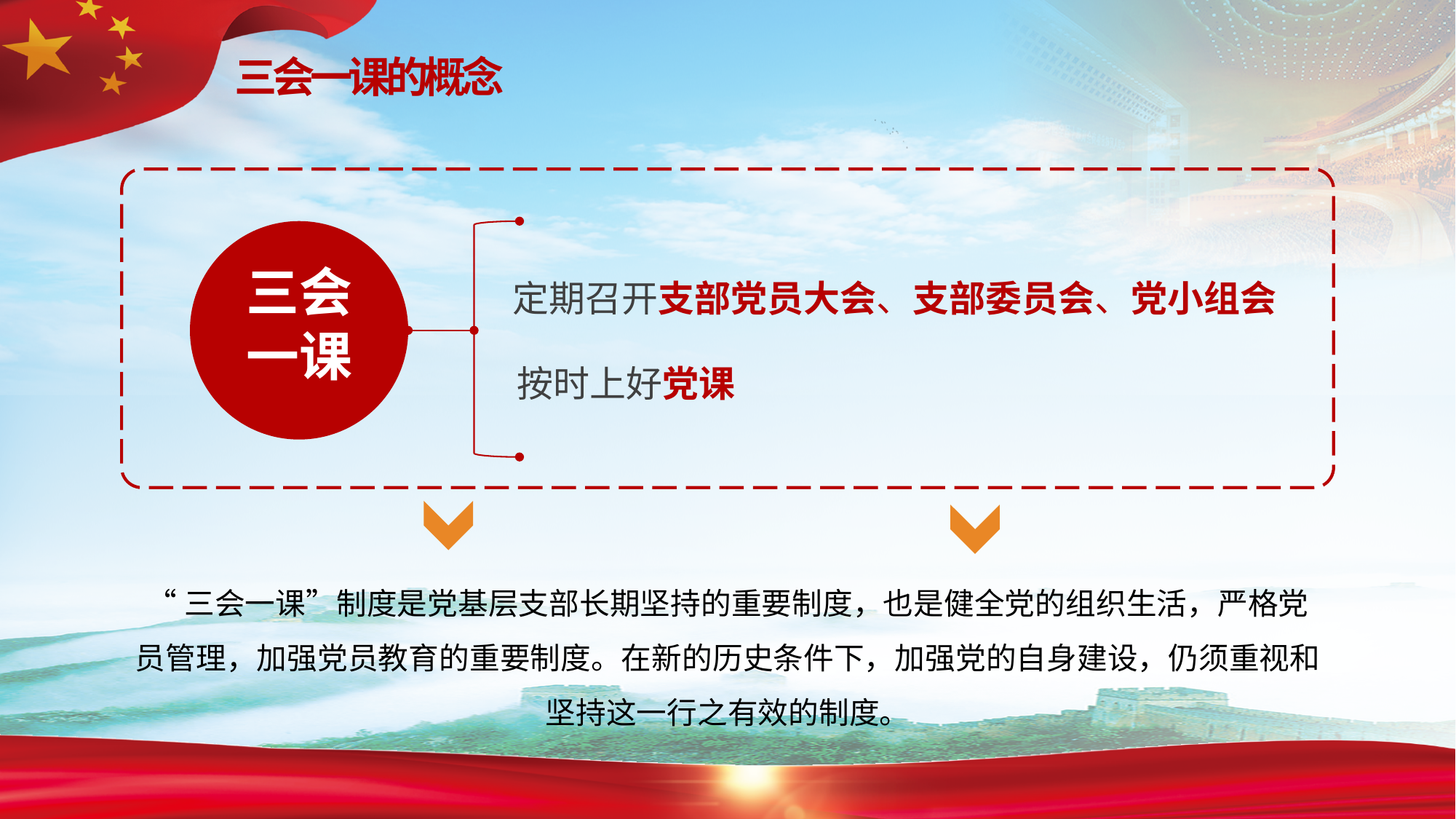

三会一课的概念

三会
一课

定期召开支部党员大会、支部委员会、党小组会
按时上好党课

“三会一课”制度是党基层支部长期坚持的重要制度，也是健全党的组织生活，严格党员管理，加强党员教育的重要制度。在新的历史条件下，加强党的自身建设，仍须重视和坚持这一行之有效的制度。